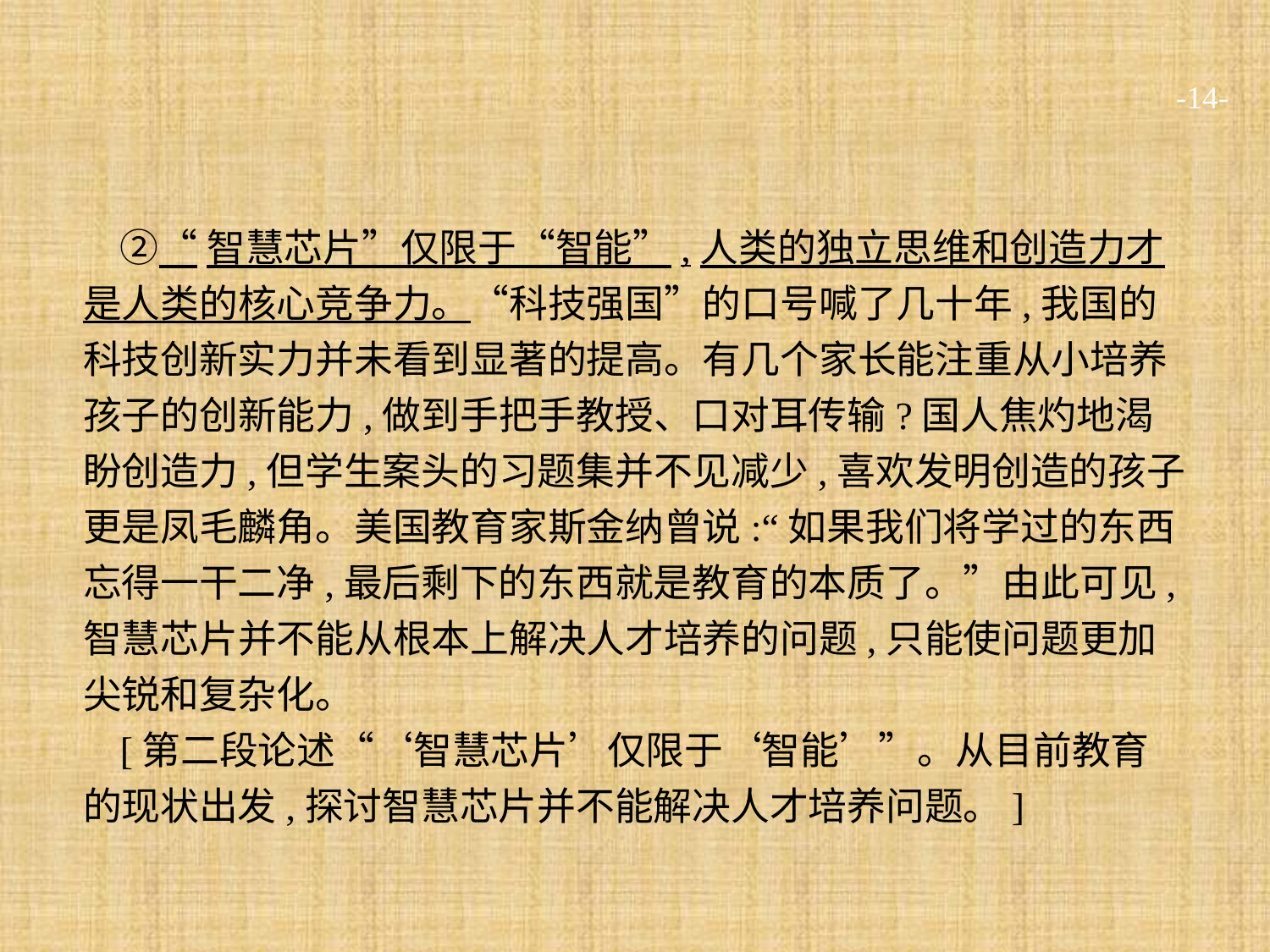

-14-
②“智慧芯片”仅限于“智能”,人类的独立思维和创造力才是人类的核心竞争力。“科技强国”的口号喊了几十年,我国的科技创新实力并未看到显著的提高。有几个家长能注重从小培养孩子的创新能力,做到手把手教授、口对耳传输?国人焦灼地渴盼创造力,但学生案头的习题集并不见减少,喜欢发明创造的孩子更是凤毛麟角。美国教育家斯金纳曾说:“如果我们将学过的东西忘得一干二净,最后剩下的东西就是教育的本质了。”由此可见,智慧芯片并不能从根本上解决人才培养的问题,只能使问题更加尖锐和复杂化。
[第二段论述“‘智慧芯片’仅限于‘智能’”。从目前教育的现状出发,探讨智慧芯片并不能解决人才培养问题。]